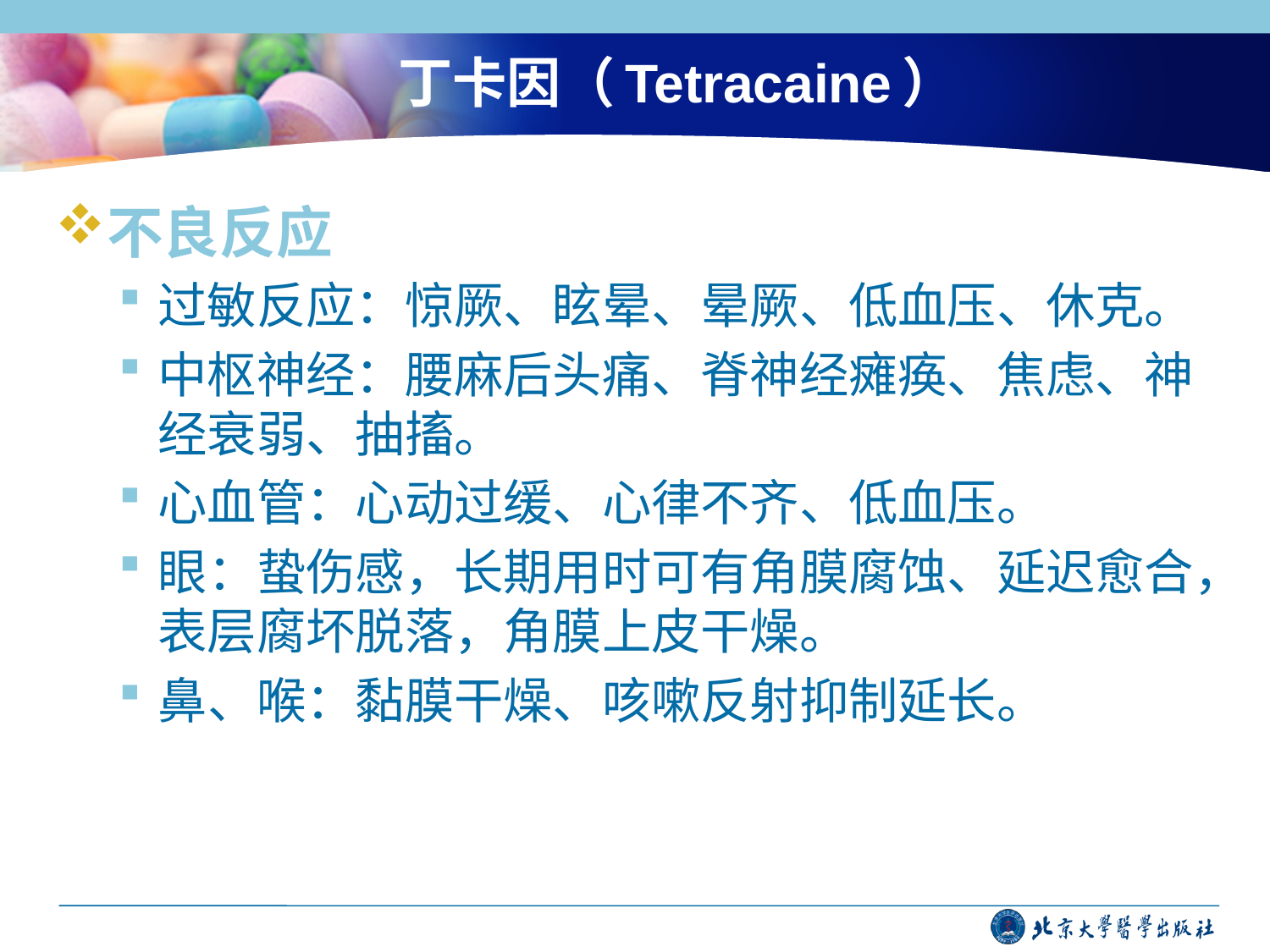

# 丁卡因（Tetracaine）
不良反应
过敏反应：惊厥、眩晕、晕厥、低血压、休克。
中枢神经：腰麻后头痛、脊神经瘫痪、焦虑、神经衰弱、抽搐。
心血管：心动过缓、心律不齐、低血压。
眼：蛰伤感，长期用时可有角膜腐蚀、延迟愈合，表层腐坏脱落，角膜上皮干燥。
鼻、喉：黏膜干燥、咳嗽反射抑制延长。